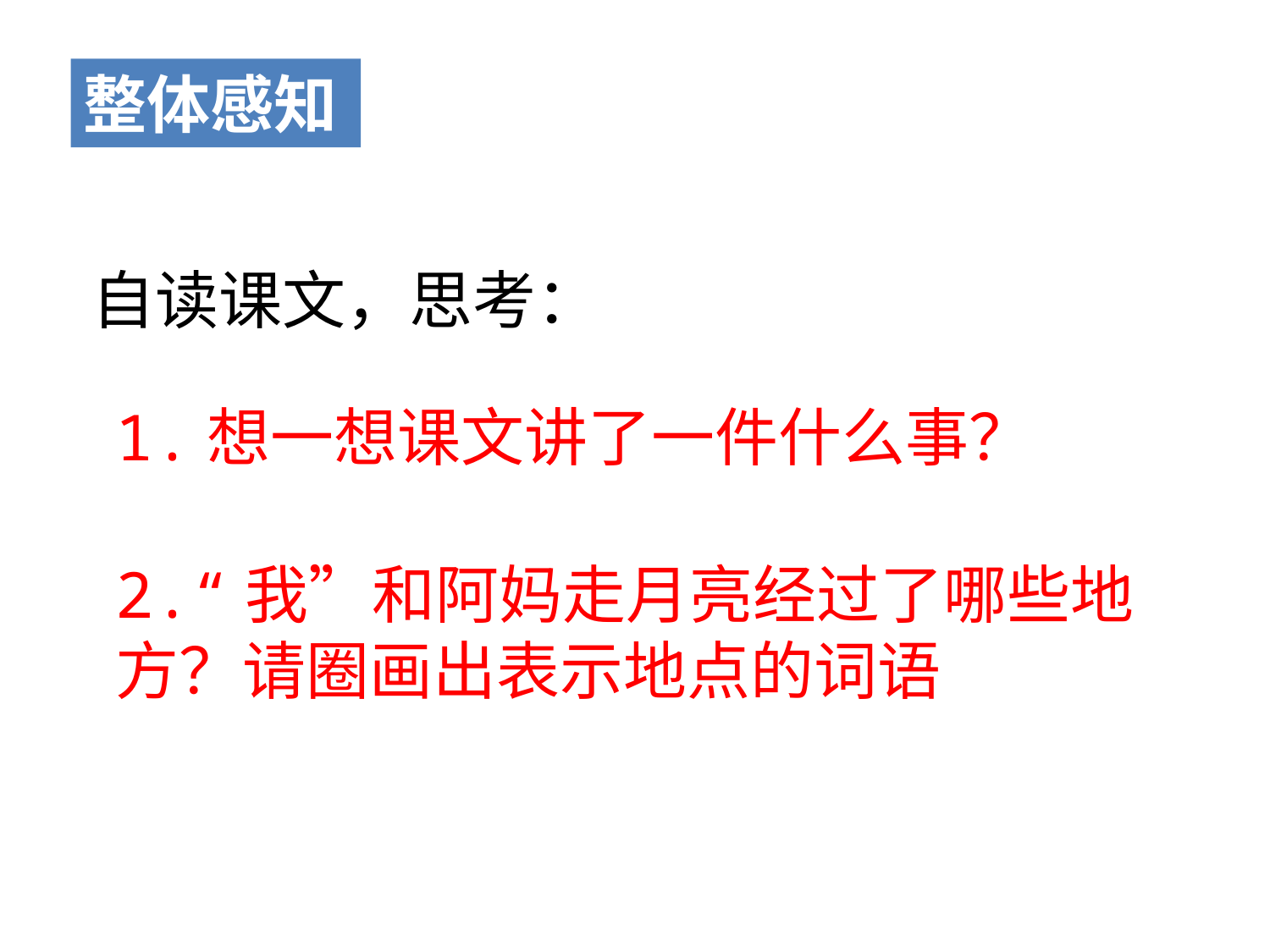

整体感知
自读课文，思考：
1.想一想课文讲了一件什么事？
2.“我”和阿妈走月亮经过了哪些地方？请圈画出表示地点的词语